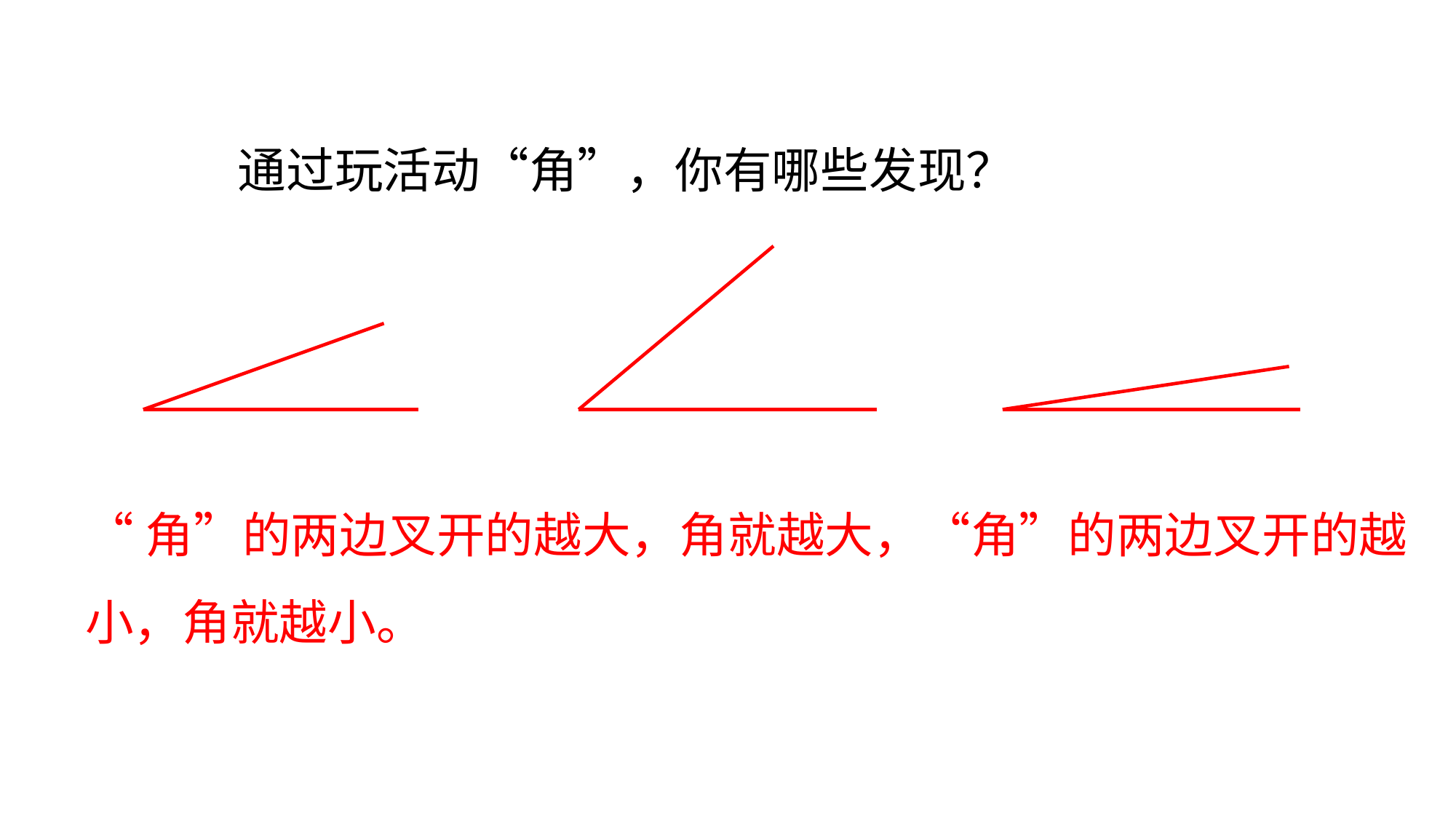

通过玩活动“角”，你有哪些发现？
“角”的两边叉开的越大，角就越大，“角”的两边叉开的越小，角就越小。